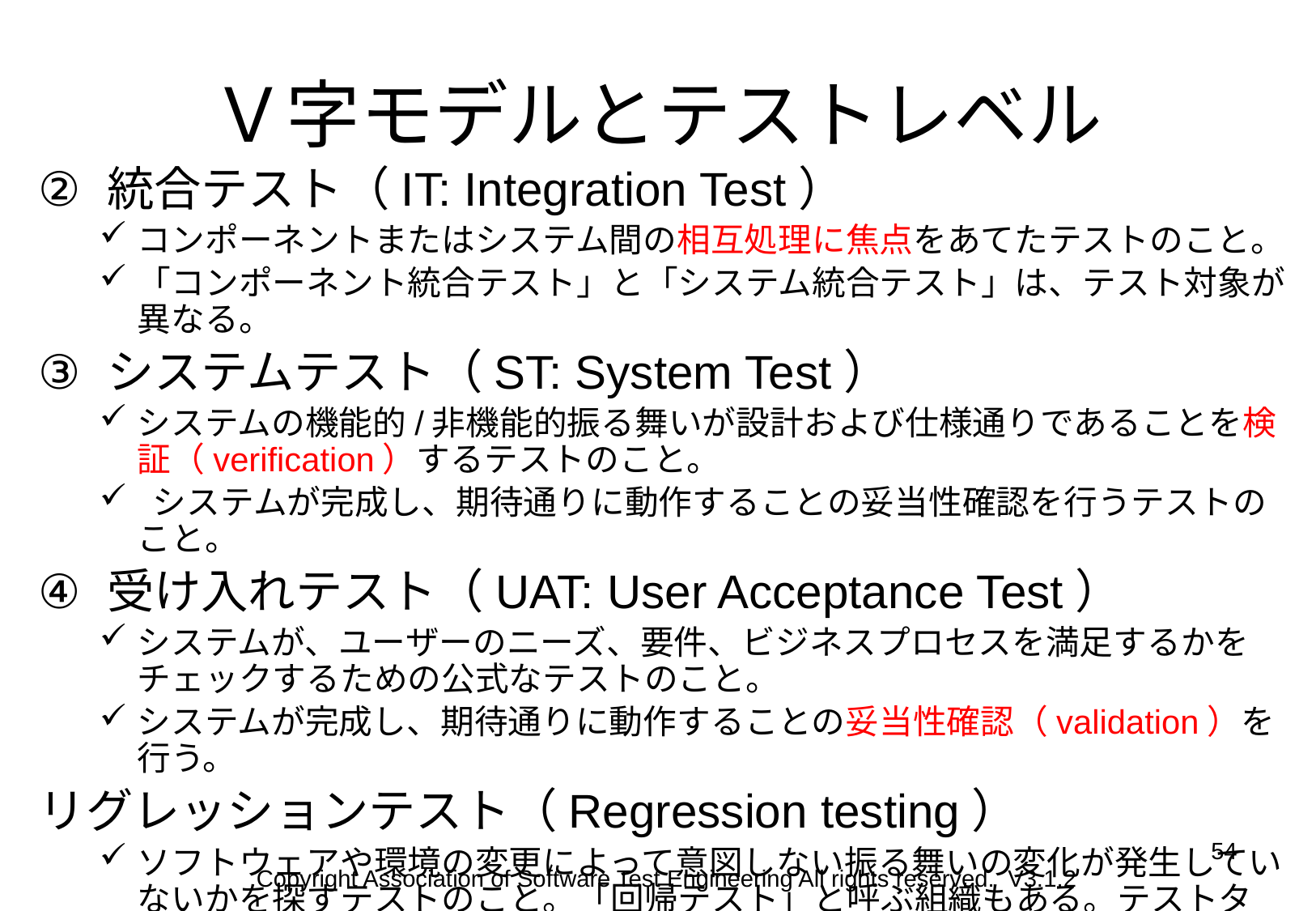

# Ｖ字モデルとテストレベル
統合テスト（IT: Integration Test）
コンポーネントまたはシステム間の相互処理に焦点をあてたテストのこと。
「コンポーネント統合テスト」と「システム統合テスト」は、テスト対象が異なる。
システムテスト（ST: System Test）
システムの機能的/非機能的振る舞いが設計および仕様通りであることを検証（verification）するテストのこと。
 システムが完成し、期待通りに動作することの妥当性確認を行うテストのこと。
受け入れテスト（UAT: User Acceptance Test）
システムが、ユーザーのニーズ、要件、ビジネスプロセスを満足するかをチェックするための公式なテストのこと。
システムが完成し、期待通りに動作することの妥当性確認（validation）を行う。
リグレッションテスト（Regression testing）
ソフトウェアや環境の変更によって意図しない振る舞いの変化が発生していないかを探すテストのこと。「回帰テスト」と呼ぶ組織もある。テストタイプに分類する場合もある。
54
Copyright Association of Software Test Engineering All rights reserved.  V3.1.2